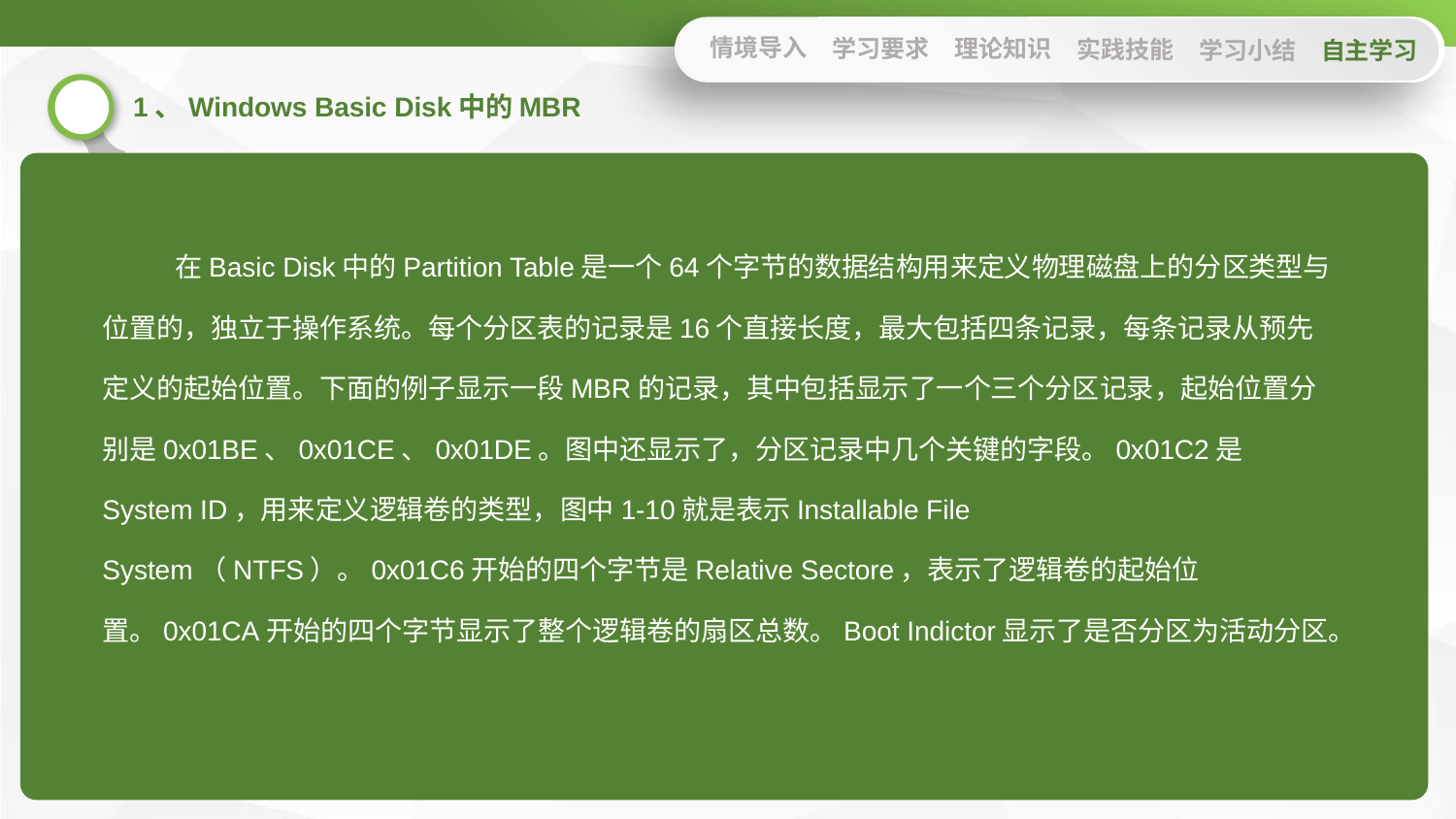

情境导入
学习要求
理论知识
实践技能
学习小结
自主学习
1、Windows Basic Disk中的MBR
在Basic Disk中的Partition Table是一个64个字节的数据结构用来定义物理磁盘上的分区类型与位置的，独立于操作系统。每个分区表的记录是16个直接长度，最大包括四条记录，每条记录从预先定义的起始位置。下面的例子显示一段MBR的记录，其中包括显示了一个三个分区记录，起始位置分别是0x01BE、0x01CE、0x01DE。图中还显示了，分区记录中几个关键的字段。0x01C2是System ID，用来定义逻辑卷的类型，图中1-10就是表示Installable File System（NTFS）。0x01C6开始的四个字节是Relative Sectore，表示了逻辑卷的起始位置。0x01CA开始的四个字节显示了整个逻辑卷的扇区总数。Boot Indictor显示了是否分区为活动分区。